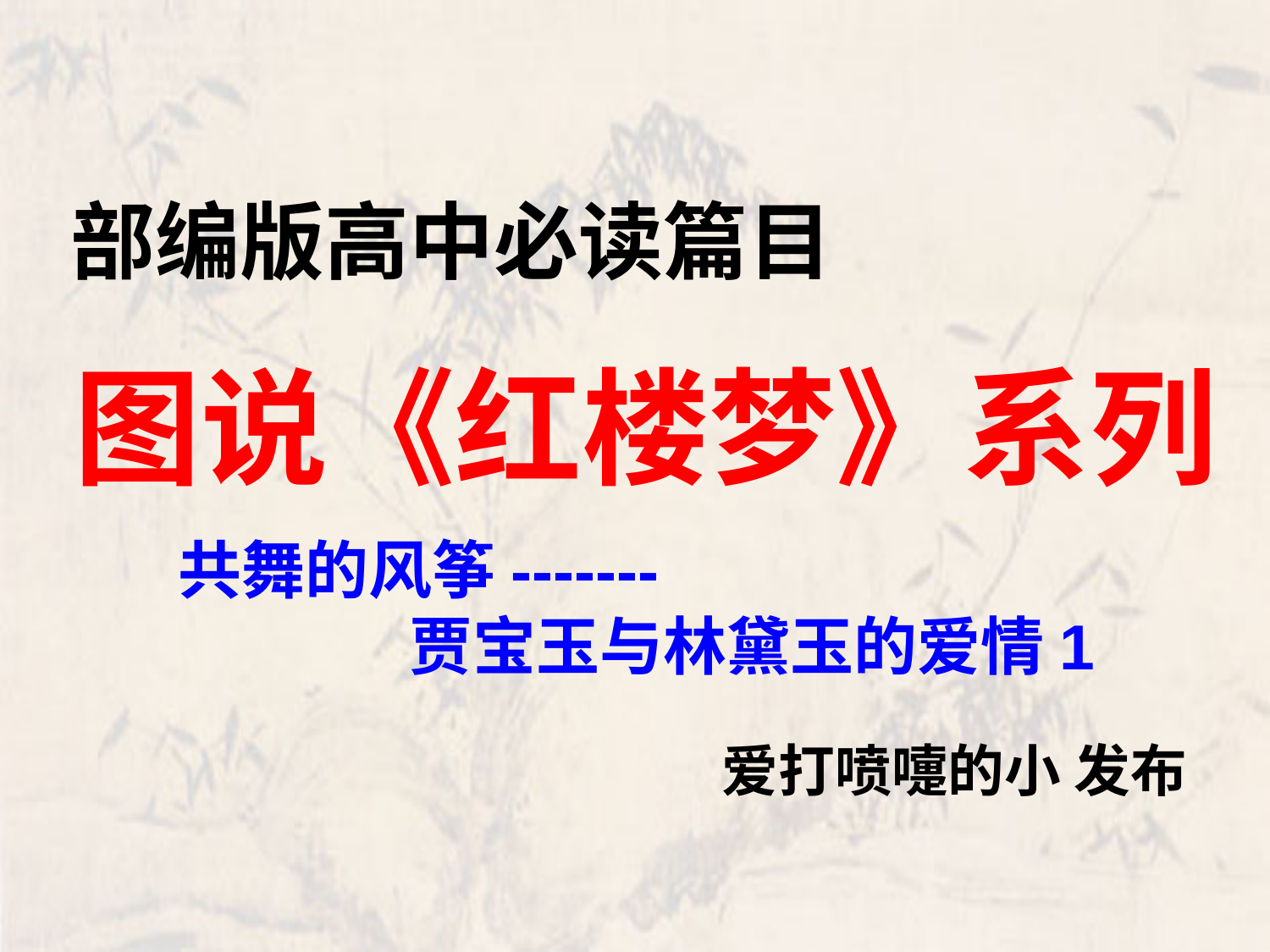

部编版高中必读篇目
图说《红楼梦》系列
共舞的风筝-------
               贾宝玉与林黛玉的爱情1
 爱打喷嚏的小 发布